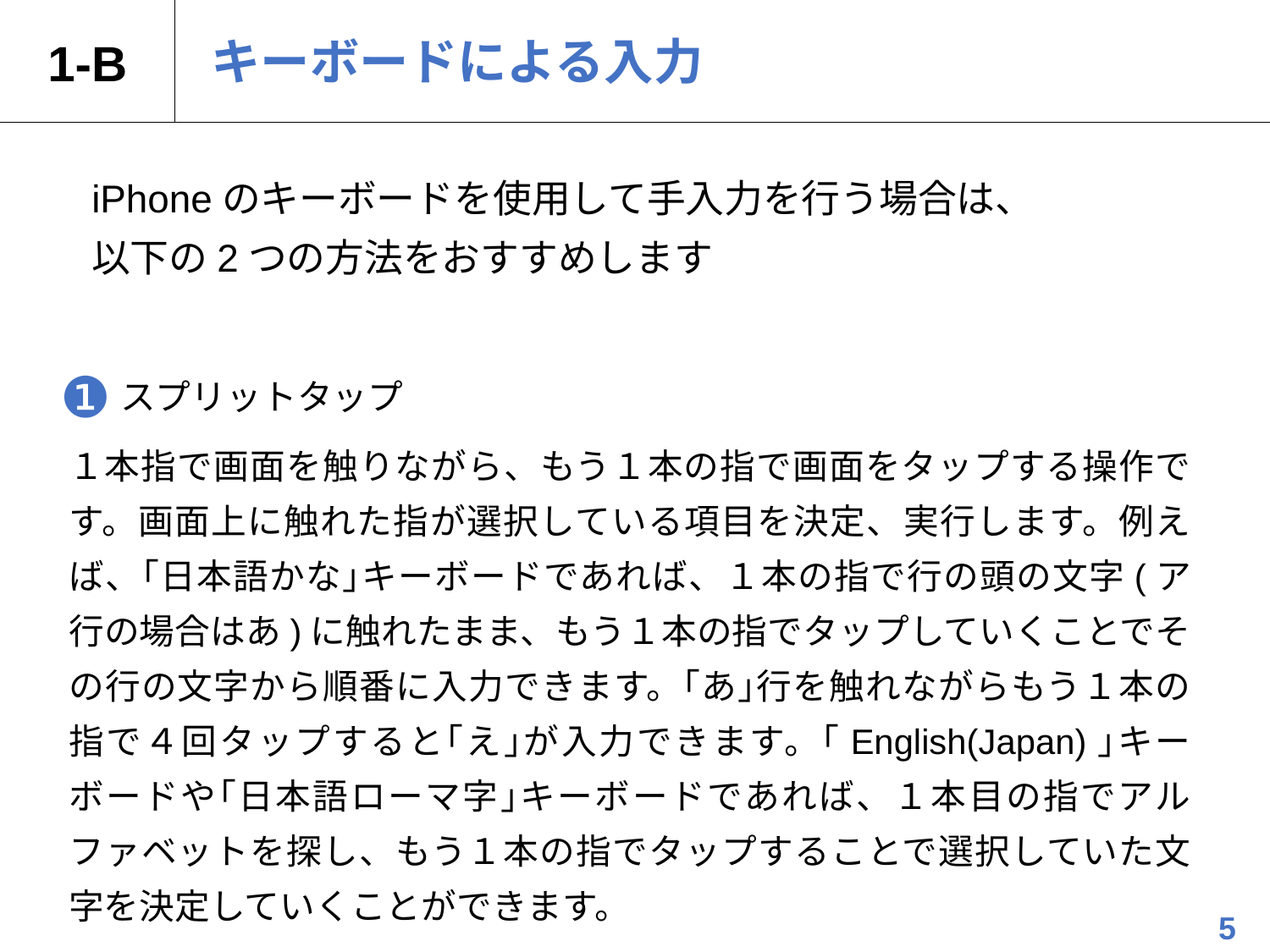

# 1-B
キーボードによる入力
iPhoneのキーボードを使用して手入力を行う場合は、
以下の2つの方法をおすすめします
   スプリットタップ
１本指で画面を触りながら、もう１本の指で画面をタップする操作です。画面上に触れた指が選択している項目を決定、実行します。例えば、｢日本語かな｣キーボードであれば、１本の指で行の頭の文字(ア行の場合はあ)に触れたまま、もう１本の指でタップしていくことでその行の文字から順番に入力できます。｢あ｣行を触れながらもう１本の指で４回タップすると｢え｣が入力できます。｢English(Japan)｣キーボードや｢日本語ローマ字｣キーボードであれば、１本目の指でアルファベットを探し、もう１本の指でタップすることで選択していた文字を決定していくことができます。
❶
5